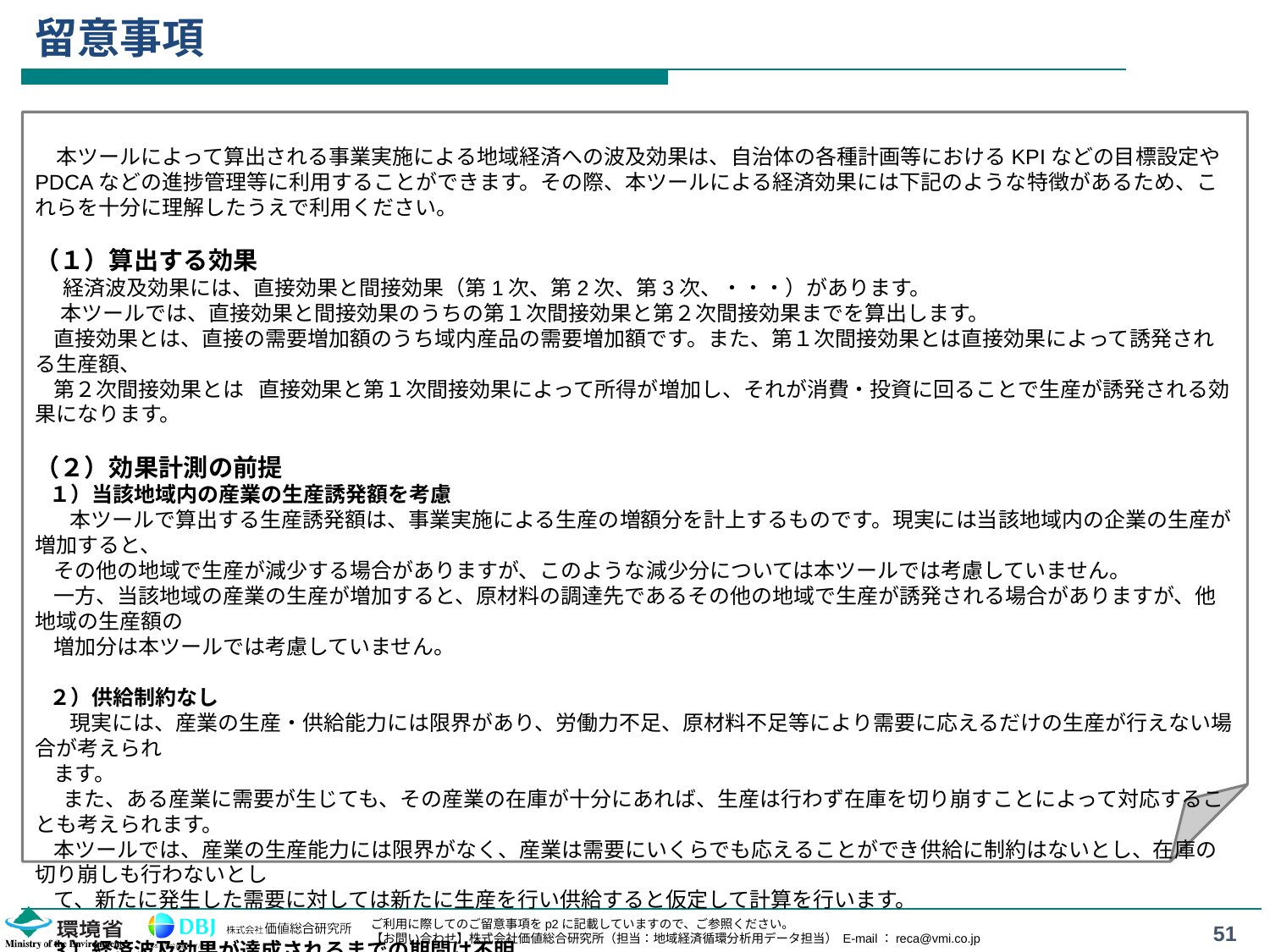

# 留意事項

　本ツールによって算出される事業実施による地域経済への波及効果は、自治体の各種計画等におけるKPIなどの目標設定やPDCAなどの進捗管理等に利用することができます。その際、本ツールによる経済効果には下記のような特徴があるため、これらを十分に理解したうえで利用ください。

（１）算出する効果
     経済波及効果には、直接効果と間接効果（第1次、第2次、第3次、・・・）があります。
　 本ツールでは、直接効果と間接効果のうちの第１次間接効果と第２次間接効果までを算出します。
   直接効果とは、直接の需要増加額のうち域内産品の需要増加額です。また、第１次間接効果とは直接効果によって誘発される生産額、
   第２次間接効果とは   直接効果と第１次間接効果によって所得が増加し、それが消費・投資に回ることで生産が誘発される効果になります。

（２）効果計測の前提
  １）当該地域内の産業の生産誘発額を考慮
　   本ツールで算出する生産誘発額は、事業実施による生産の増額分を計上するものです。現実には当該地域内の企業の生産が増加すると、
   その他の地域で生産が減少する場合がありますが、このような減少分については本ツールでは考慮していません。
   一方、当該地域の産業の生産が増加すると、原材料の調達先であるその他の地域で生産が誘発される場合がありますが、他地域の生産額の
   増加分は本ツールでは考慮していません。

  ２）供給制約なし
　   現実には、産業の生産・供給能力には限界があり、労働力不足、原材料不足等により需要に応えるだけの生産が行えない場合が考えられ
   ます。
     また、ある産業に需要が生じても、その産業の在庫が十分にあれば、生産は行わず在庫を切り崩すことによって対応することも考えられます。
   本ツールでは、産業の生産能力には限界がなく、産業は需要にいくらでも応えることができ供給に制約はないとし、在庫の切り崩しも行わないとし
   て、新たに発生した需要に対しては新たに生産を行い供給すると仮定して計算を行います。

  ３）経済波及効果が達成されるまでの期間は不明
　  本シミュレーションで算出される経済波及効果は、最終的に達成される効果を示しており、それが実際にいつ達成されるかはわかりません。

51